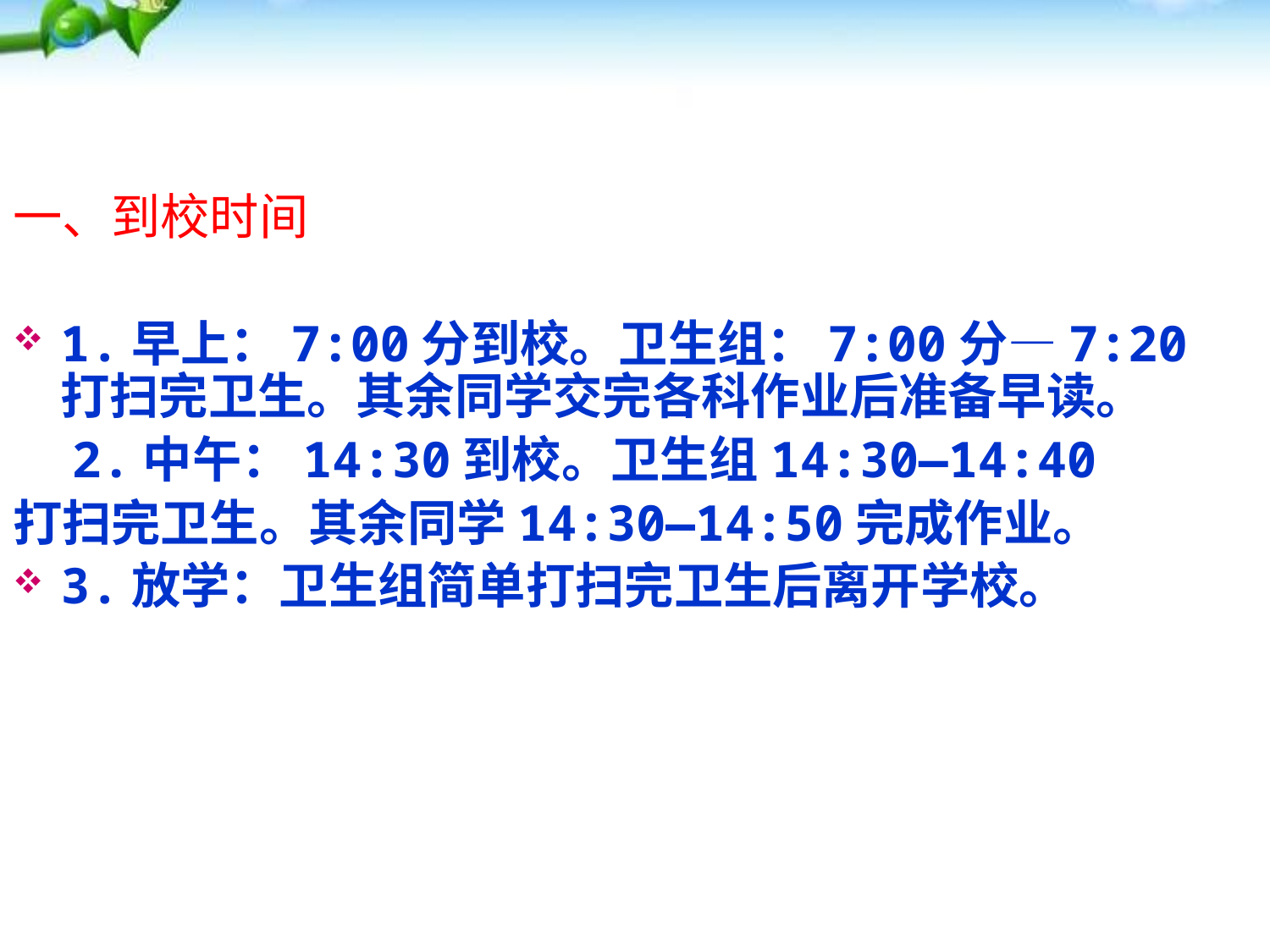

一、到校时间

1.早上：7:00分到校。卫生组：7:00分—7:20打扫完卫生。其余同学交完各科作业后准备早读。
  2.中午：14:30到校。卫生组14:30—14:40
打扫完卫生。其余同学14:30—14:50完成作业。
3.放学：卫生组简单打扫完卫生后离开学校。